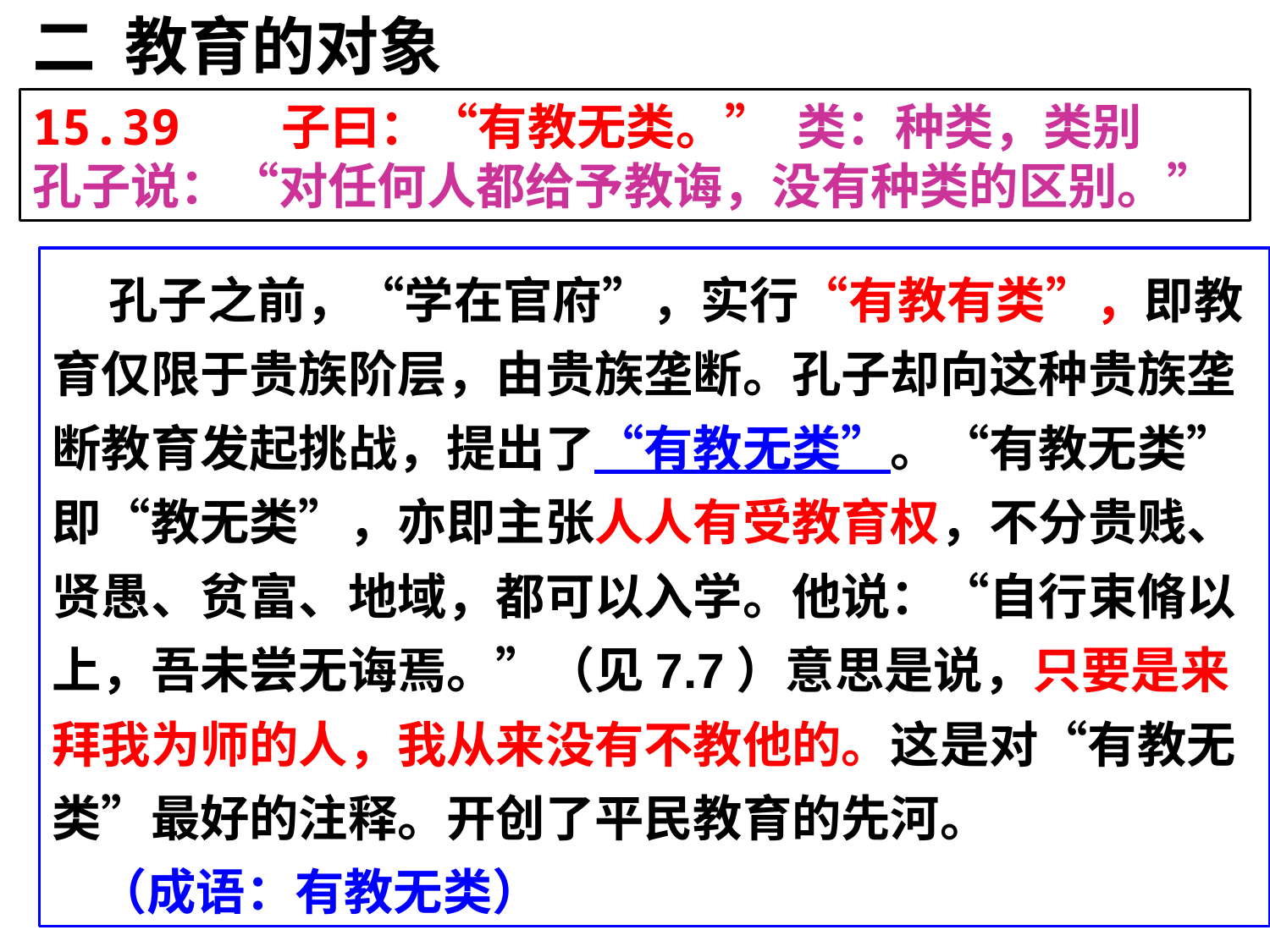

二  教育的对象
15.39   子曰：“有教无类。”  类：种类，类别
孔子说：“对任何人都给予教诲，没有种类的区别。”
    孔子之前，“学在官府”，实行“有教有类”，即教育仅限于贵族阶层，由贵族垄断。孔子却向这种贵族垄断教育发起挑战，提出了“有教无类”。“有教无类”即“教无类”，亦即主张人人有受教育权，不分贵贱、贤愚、贫富、地域，都可以入学。他说：“自行束脩以上，吾未尝无诲焉。”（见7.7）意思是说，只要是来拜我为师的人，我从来没有不教他的。这是对“有教无类”最好的注释。开创了平民教育的先河。
   （成语：有教无类）